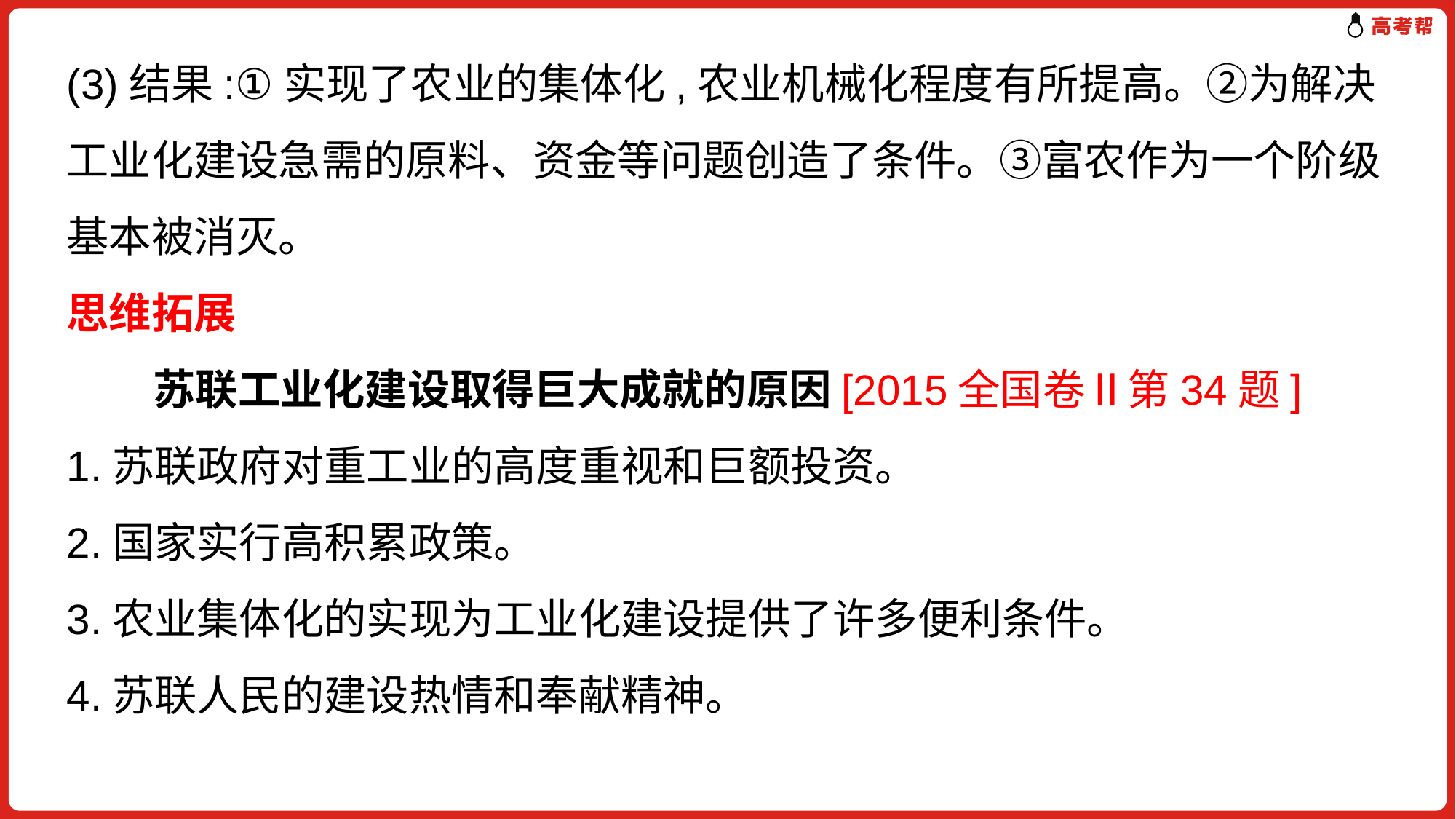

(3)结果:①实现了农业的集体化,农业机械化程度有所提高。②为解决工业化建设急需的原料、资金等问题创造了条件。③富农作为一个阶级基本被消灭。
思维拓展
苏联工业化建设取得巨大成就的原因[2015全国卷Ⅱ第34题]
1.苏联政府对重工业的高度重视和巨额投资。
2.国家实行高积累政策。
3.农业集体化的实现为工业化建设提供了许多便利条件。
4.苏联人民的建设热情和奉献精神。